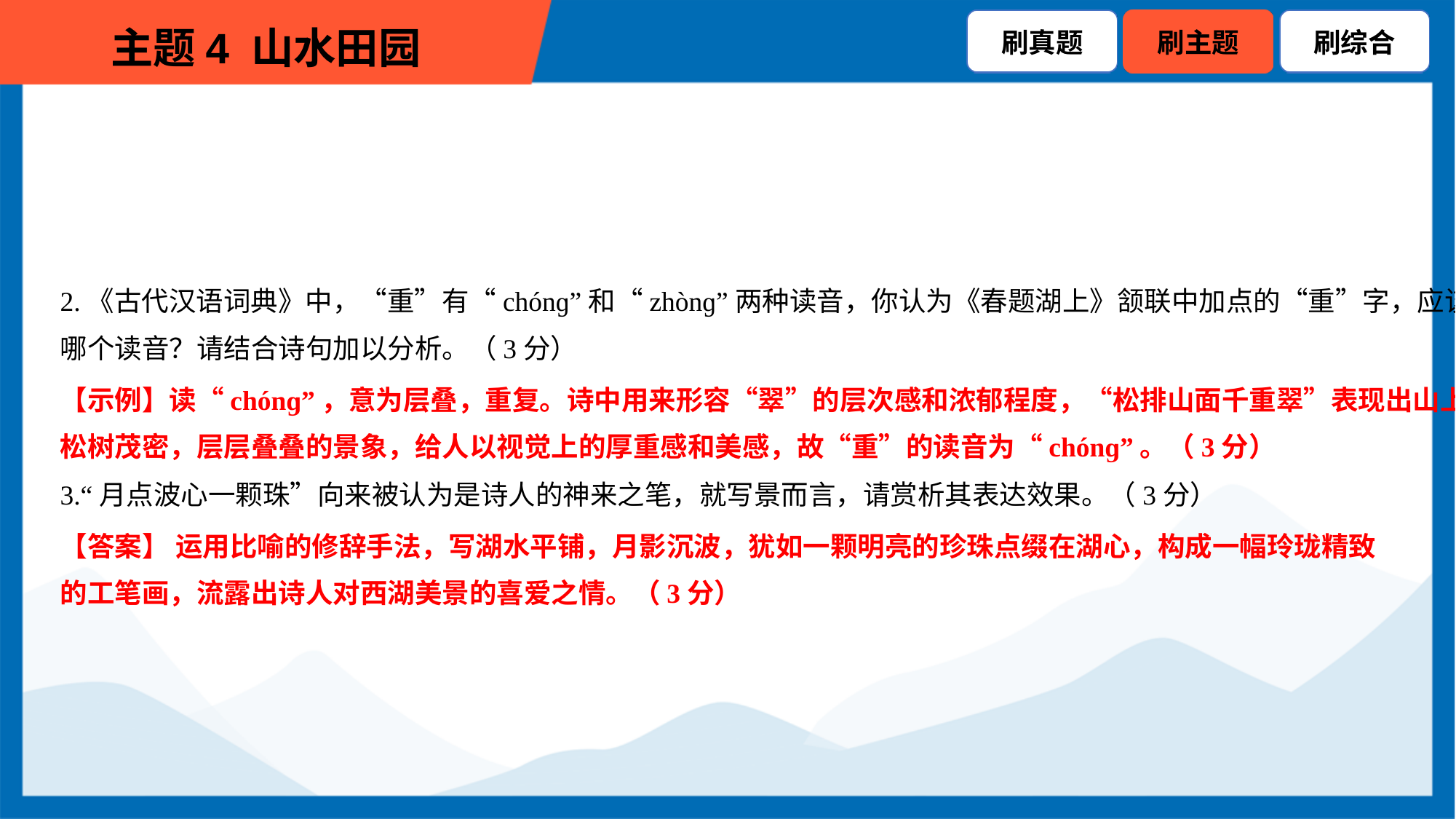

2.《古代汉语词典》中，“重”有“chónɡ”和“zhònɡ”两种读音，你认为《春题湖上》颔联中加点的“重”字，应该是
哪个读音？请结合诗句加以分析。（3分）
【示例】读“chónɡ”，意为层叠，重复。诗中用来形容“翠”的层次感和浓郁程度，“松排山面千重翠”表现出山上
松树茂密，层层叠叠的景象，给人以视觉上的厚重感和美感，故“重”的读音为“chónɡ”。（3分）
3.“月点波心一颗珠”向来被认为是诗人的神来之笔，就写景而言，请赏析其表达效果。（3分）
【答案】 运用比喻的修辞手法，写湖水平铺，月影沉波，犹如一颗明亮的珍珠点缀在湖心，构成一幅玲珑精致
的工笔画，流露出诗人对西湖美景的喜爱之情。（3分）